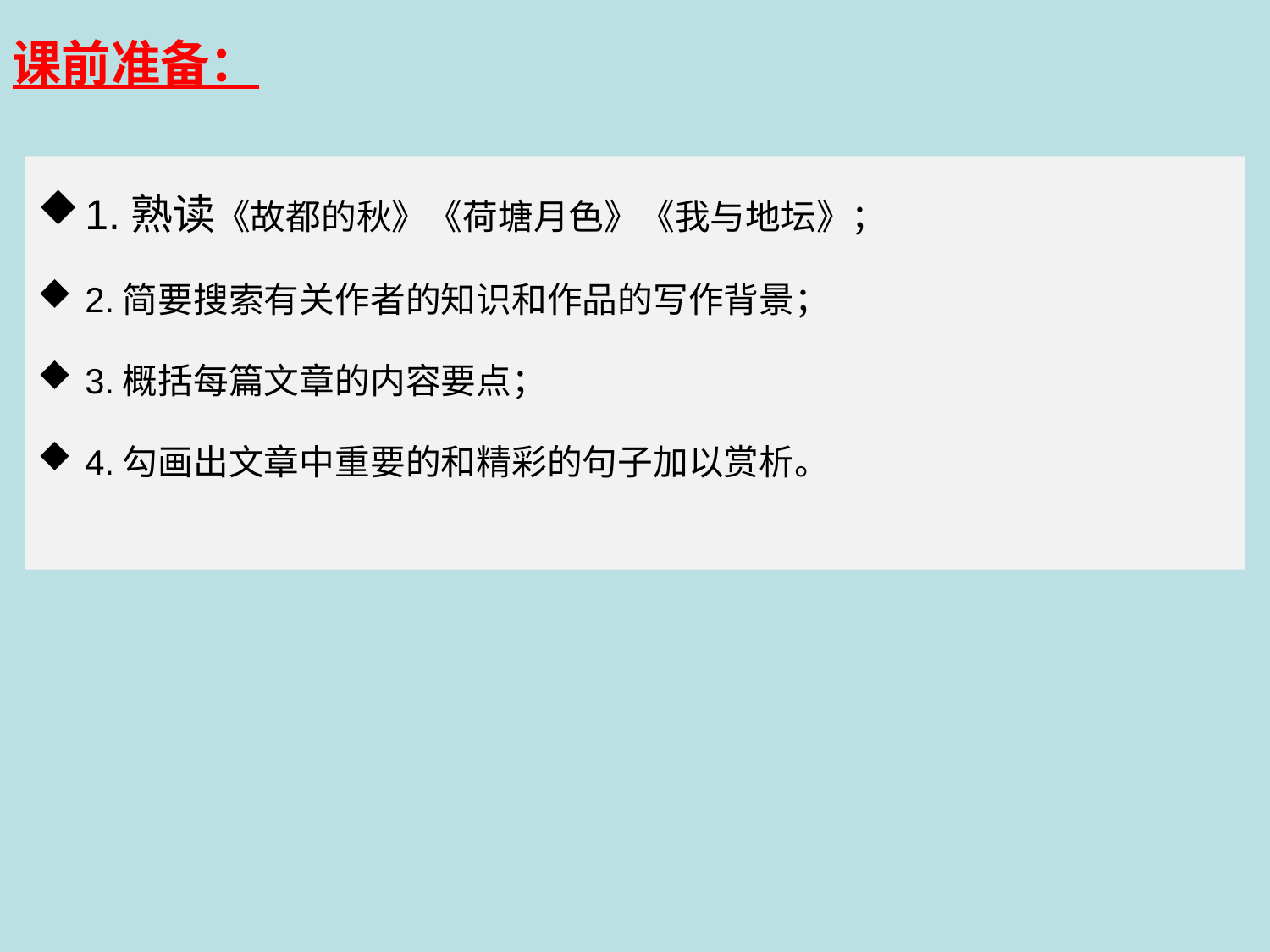

课前准备：
1.熟读《故都的秋》《荷塘月色》《我与地坛》；
2.简要搜索有关作者的知识和作品的写作背景；
3.概括每篇文章的内容要点；
4.勾画出文章中重要的和精彩的句子加以赏析。